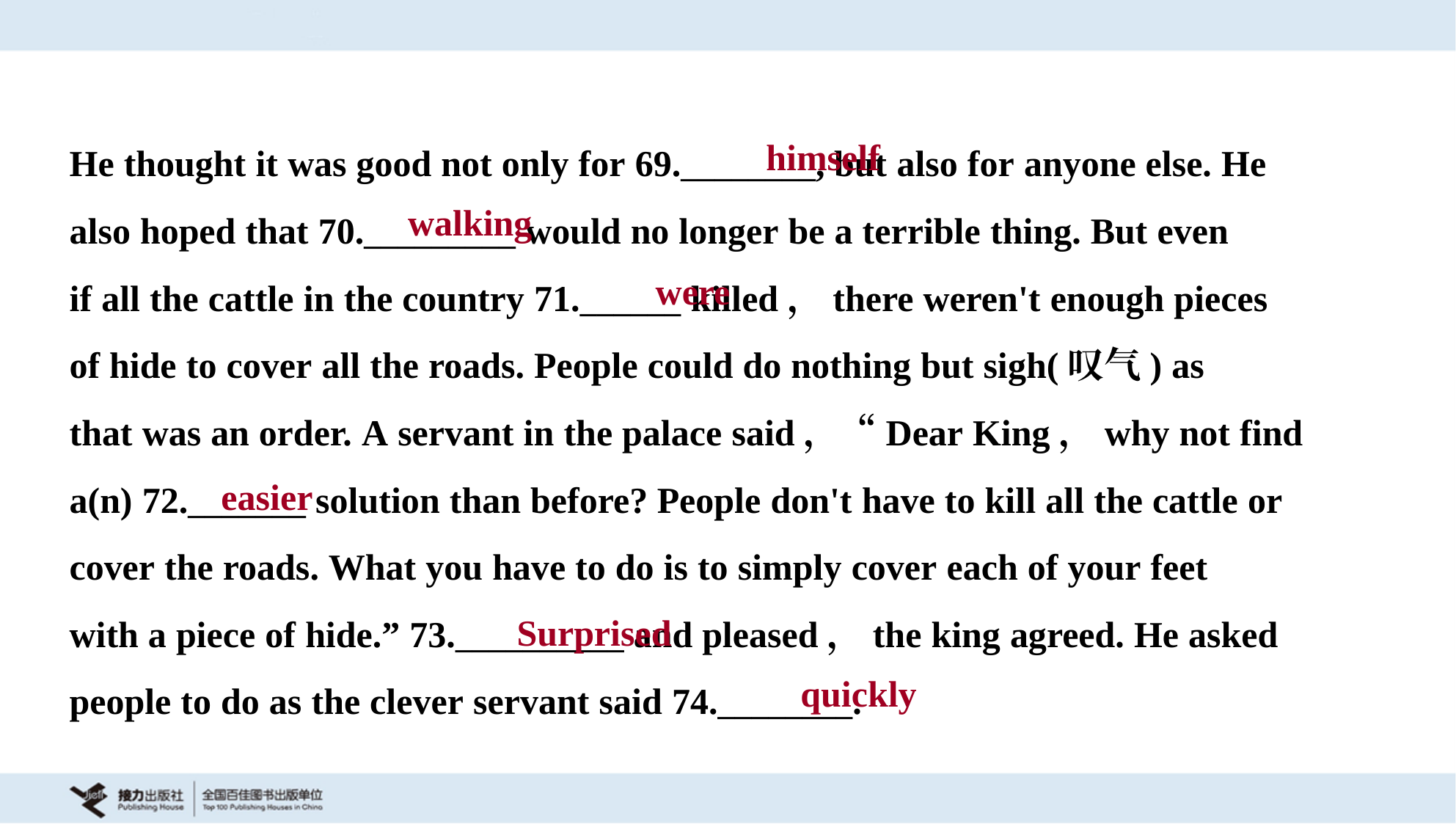

himself
He thought it was good not only for 69.________, but also for anyone else. He
also hoped that 70._________ would no longer be a terrible thing. But even
if all the cattle in the country 71.______ killed，there weren't enough pieces
of hide to cover all the roads. People could do nothing but sigh(叹气) as
that was an order. A servant in the palace said，“Dear King，why not find
a(n) 72._______ solution than before? People don't have to kill all the cattle or
cover the roads. What you have to do is to simply cover each of your feet
with a piece of hide.” 73.__________ and pleased，the king agreed. He asked
people to do as the clever servant said 74.________.
walking
were
easier
Surprised
quickly